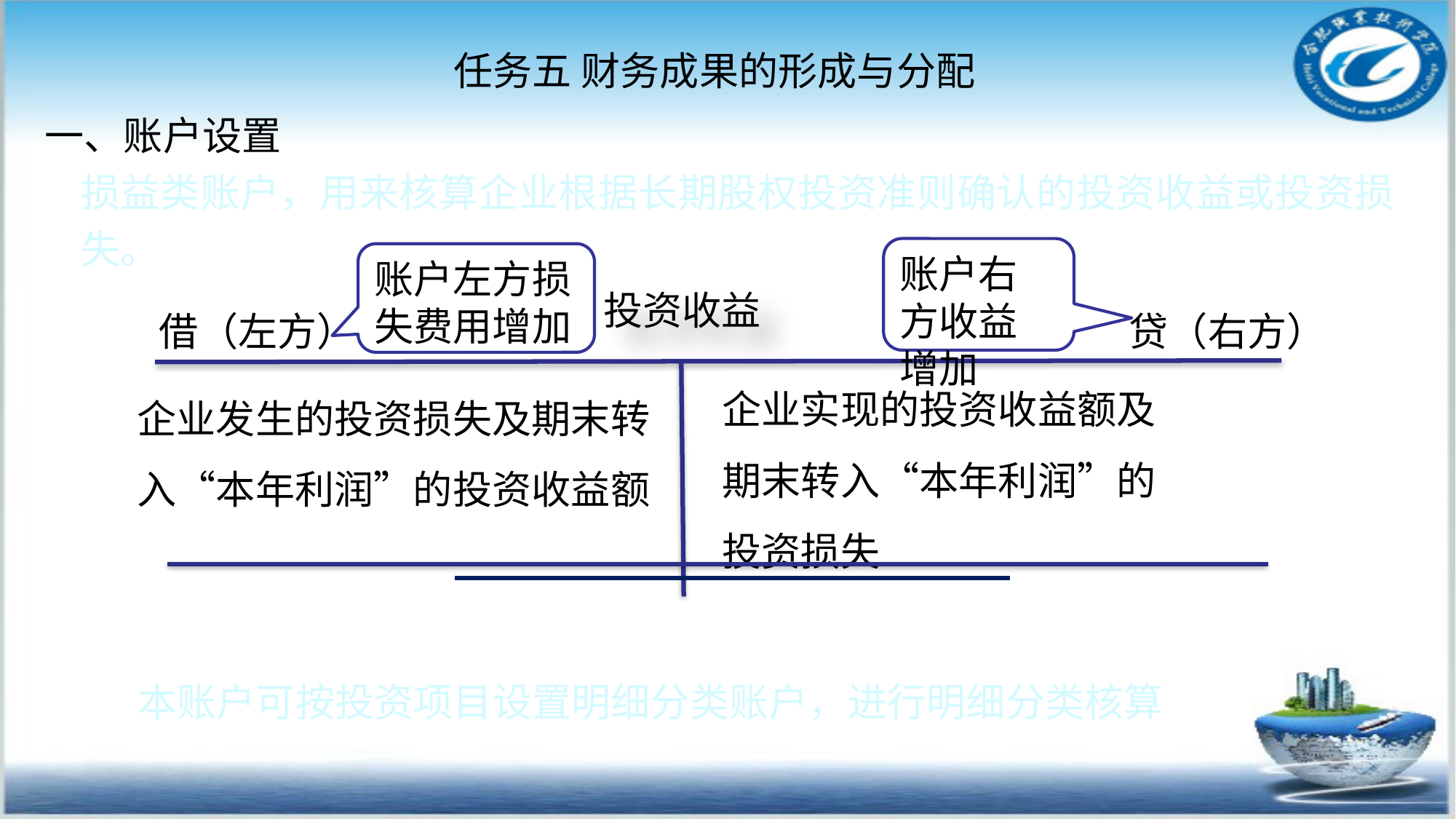

任务五 财务成果的形成与分配
#
一、账户设置
损益类账户，用来核算企业根据长期股权投资准则确认的投资收益或投资损失。
账户右方收益增加
账户左方损失费用增加
投资收益
借（左方）
贷（右方）
企业实现的投资收益额及期末转入“本年利润”的投资损失
企业发生的投资损失及期末转入“本年利润”的投资收益额
本账户可按投资项目设置明细分类账户，进行明细分类核算